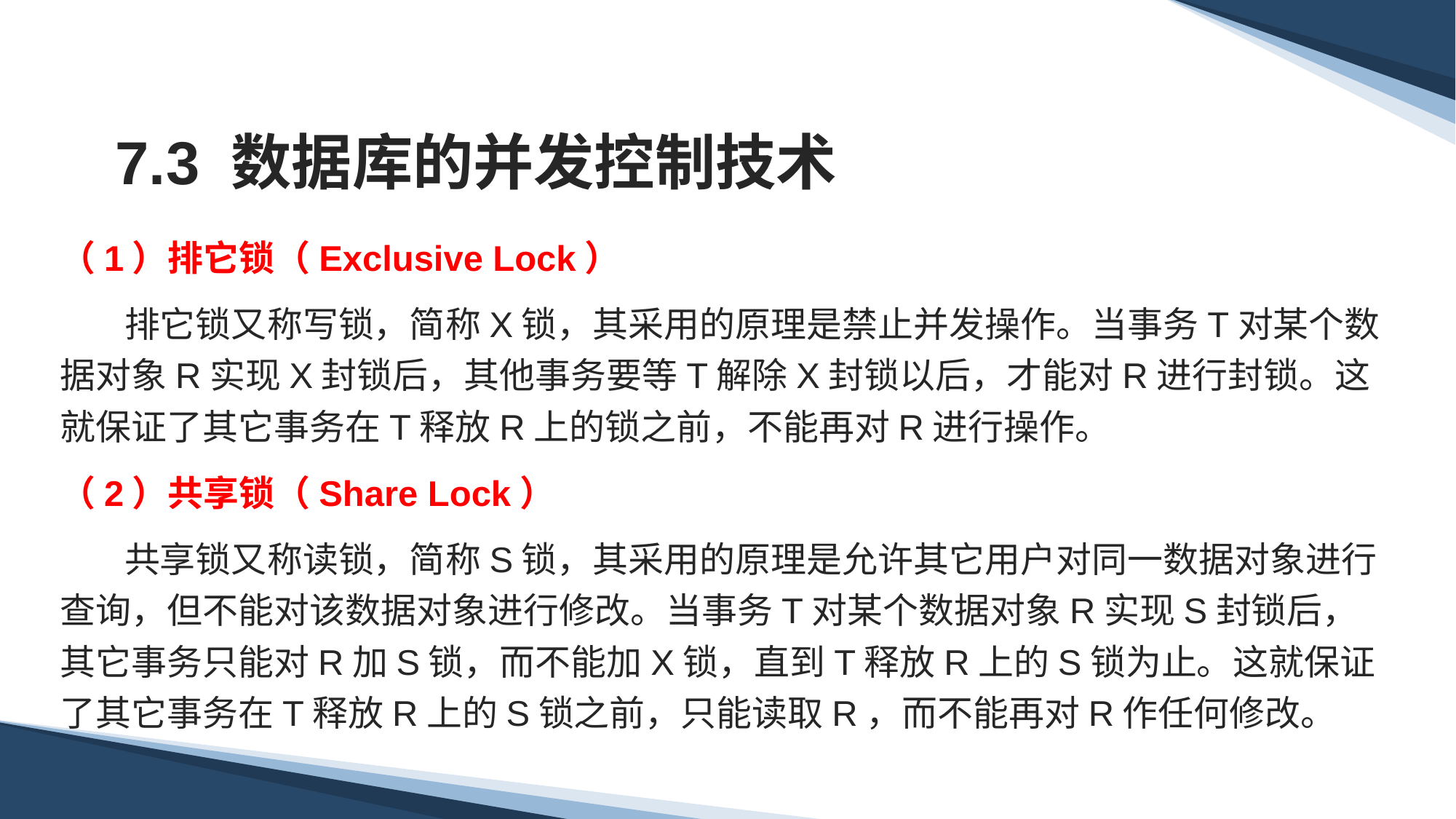

# 7.3 数据库的并发控制技术
（1）排它锁（Exclusive Lock）
       排它锁又称写锁，简称X锁，其采用的原理是禁止并发操作。当事务T对某个数据对象R实现X封锁后，其他事务要等T解除X封锁以后，才能对R进行封锁。这就保证了其它事务在T释放R上的锁之前，不能再对R进行操作。
（2）共享锁（Share Lock）
       共享锁又称读锁，简称S锁，其采用的原理是允许其它用户对同一数据对象进行查询，但不能对该数据对象进行修改。当事务T对某个数据对象R实现S封锁后，其它事务只能对R加S锁，而不能加X锁，直到T释放R上的S锁为止。这就保证了其它事务在T释放R上的S锁之前，只能读取R，而不能再对R作任何修改。